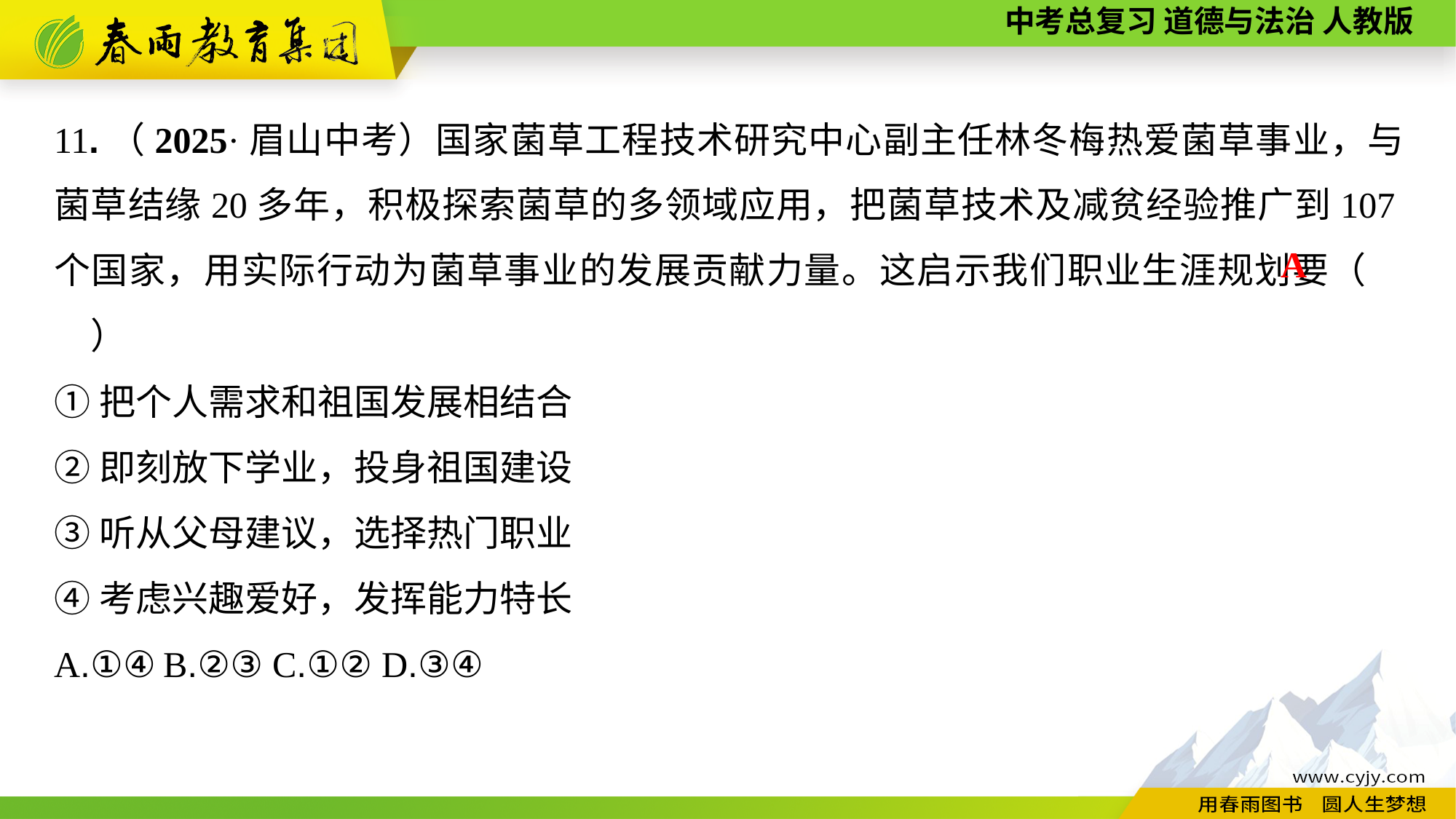

11.（2025·眉山中考）国家菌草工程技术研究中心副主任林冬梅热爱菌草事业，与菌草结缘20多年，积极探索菌草的多领域应用，把菌草技术及减贫经验推广到107个国家，用实际行动为菌草事业的发展贡献力量。这启示我们职业生涯规划要（　　）
①把个人需求和祖国发展相结合
②即刻放下学业，投身祖国建设
③听从父母建议，选择热门职业
④考虑兴趣爱好，发挥能力特长
A.①④	B.②③	C.①②	D.③④
A